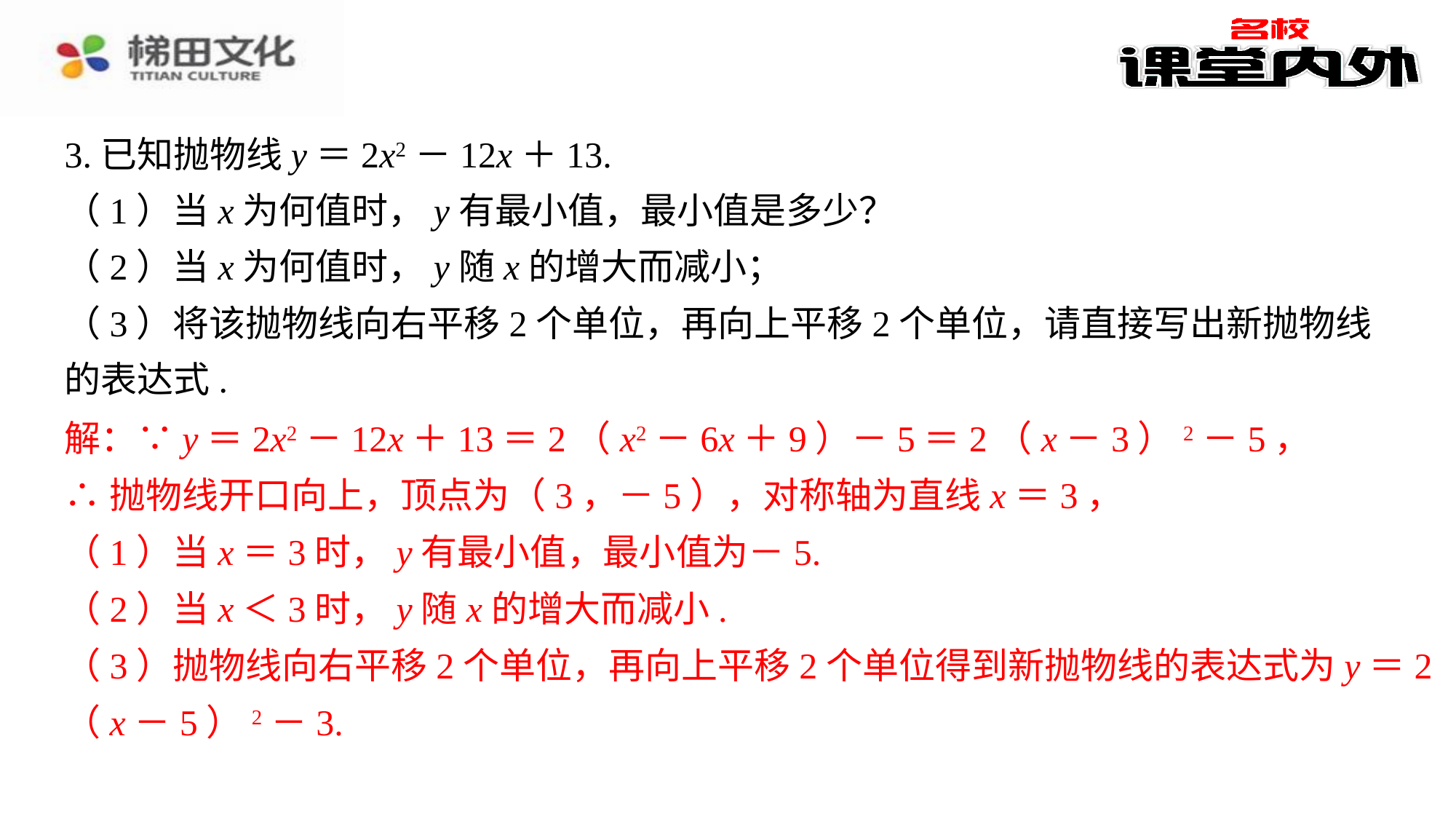

3.已知抛物线y＝2x2－12x＋13.
（1）当x为何值时，y有最小值，最小值是多少？
（2）当x为何值时，y随x的增大而减小；
（3）将该抛物线向右平移2个单位，再向上平移2个单位，请直接写出新抛物线的表达式.
解：∵y＝2x2－12x＋13＝2（x2－6x＋9）－5＝2（x－3）2－5，⁠
∴抛物线开口向上，顶点为（3，－5），对称轴为直线x＝3，⁠
（1）当x＝3时，y有最小值，最小值为－5.⁠
（2）当x＜3时，y随x的增大而减小.⁠
（3）抛物线向右平移2个单位，再向上平移2个单位得到新抛物线的表达式为y＝2（x－5）2－3.⁠
解：∵y＝2x2－12x＋13＝2（x2－6x＋9）－5＝2（x－3）2－5，
∴抛物线开口向上，顶点为（3，－5），对称轴为直线x＝3，
（1）当x＝3时，y有最小值，最小值为－5.
（2）当x＜3时，y随x的增大而减小.
（3）抛物线向右平移2个单位，再向上平移2个单位得到新抛物线的表达式为y＝2
（x－5）2－3.